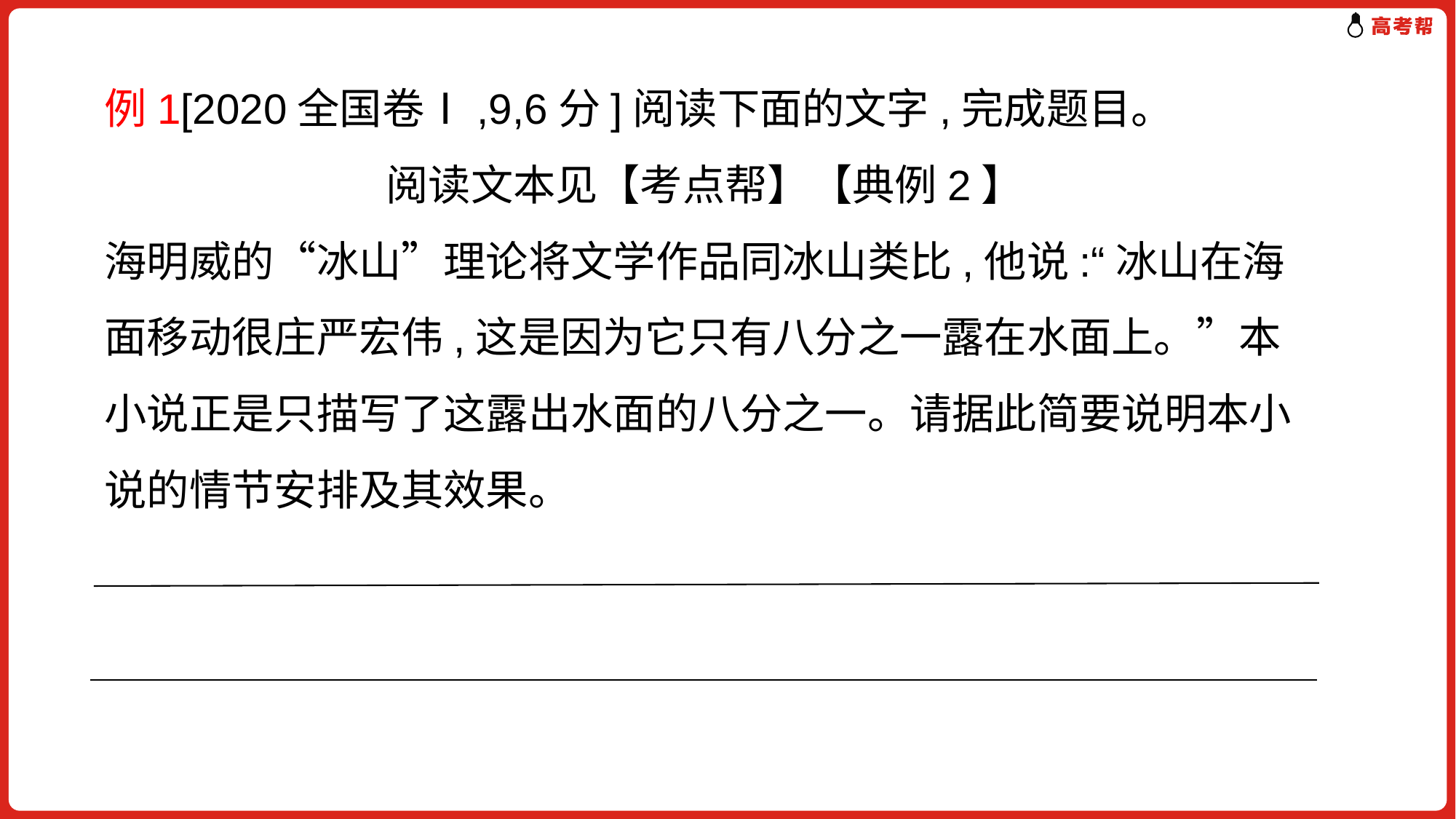

例1[2020全国卷Ⅰ,9,6分]阅读下面的文字,完成题目。
阅读文本见【考点帮】【典例2】
海明威的“冰山”理论将文学作品同冰山类比,他说:“冰山在海面移动很庄严宏伟,这是因为它只有八分之一露在水面上。”本小说正是只描写了这露出水面的八分之一。请据此简要说明本小说的情节安排及其效果。